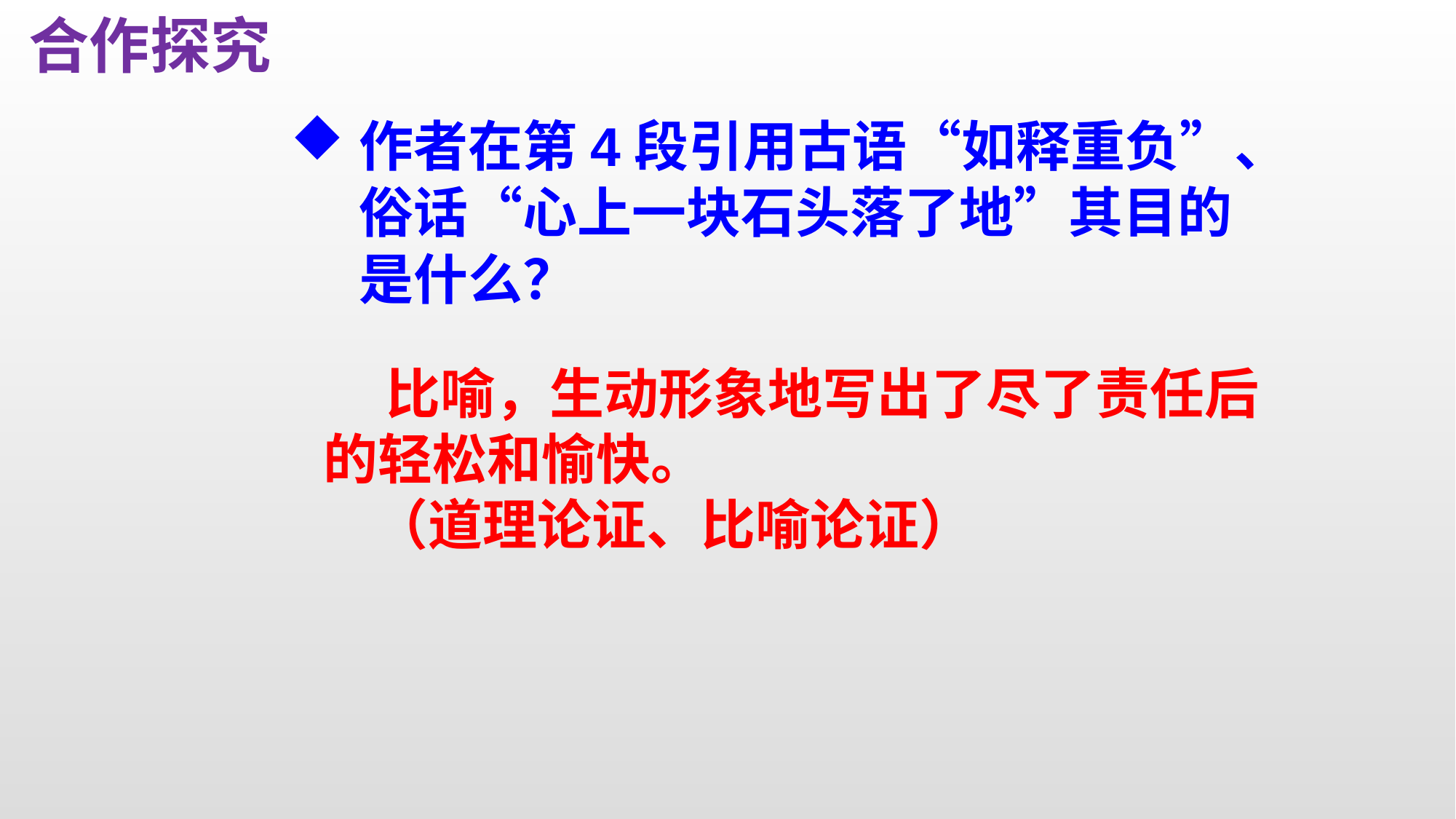

合作探究
作者在第4段引用古语“如释重负”、俗话“心上一块石头落了地”其目的是什么？
    比喻，生动形象地写出了尽了责任后的轻松和愉快。
   （道理论证、比喻论证）